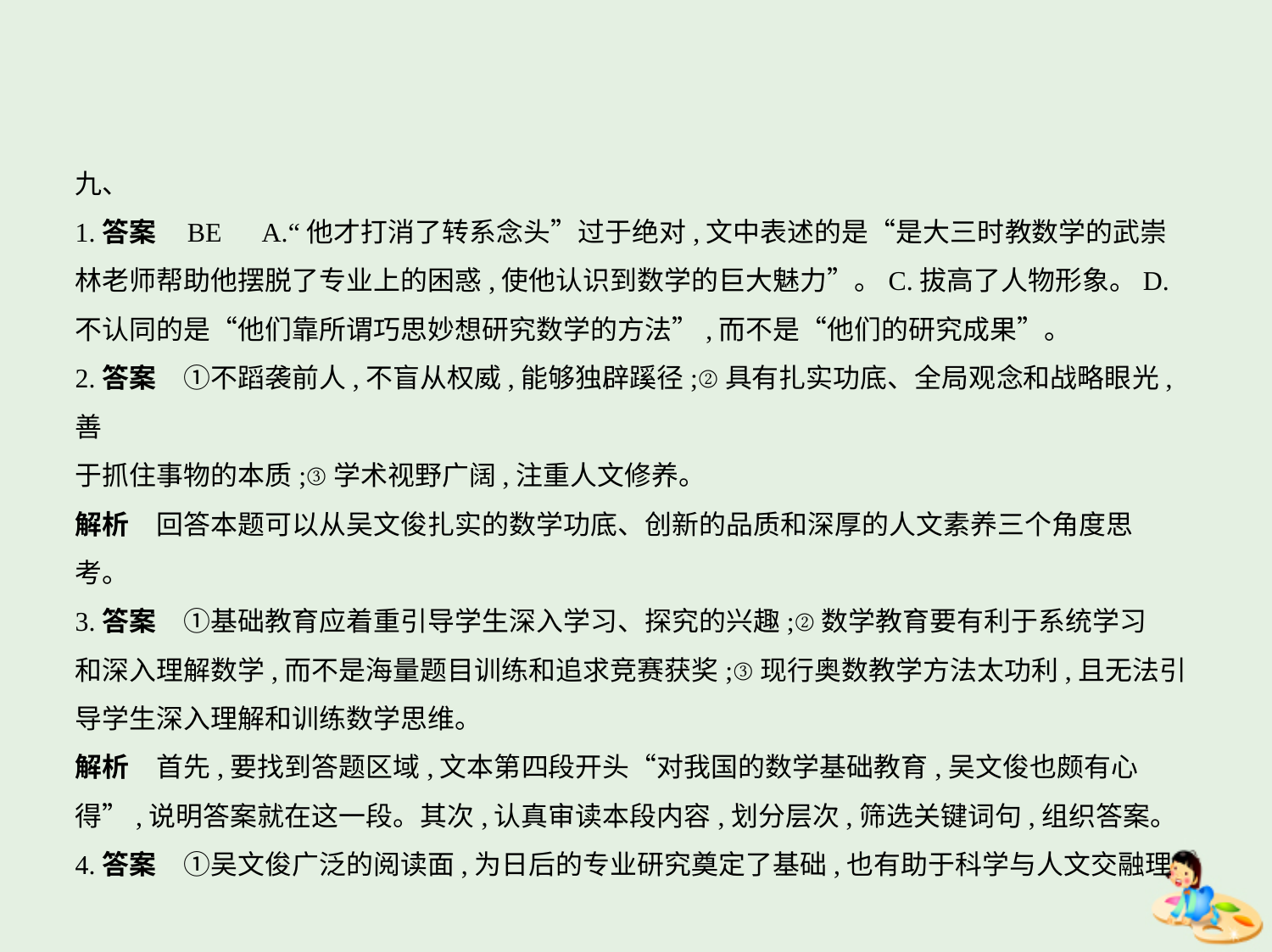

九、
1.答案    BE　A.“他才打消了转系念头”过于绝对,文中表述的是“是大三时教数学的武崇
林老师帮助他摆脱了专业上的困惑,使他认识到数学的巨大魅力”。C.拔高了人物形象。D.
不认同的是“他们靠所谓巧思妙想研究数学的方法”,而不是“他们的研究成果”。
2.答案　①不蹈袭前人,不盲从权威,能够独辟蹊径;②具有扎实功底、全局观念和战略眼光,善
于抓住事物的本质;③学术视野广阔,注重人文修养。
解析　回答本题可以从吴文俊扎实的数学功底、创新的品质和深厚的人文素养三个角度思
考。
3.答案　①基础教育应着重引导学生深入学习、探究的兴趣;②数学教育要有利于系统学习
和深入理解数学,而不是海量题目训练和追求竞赛获奖;③现行奥数教学方法太功利,且无法引
导学生深入理解和训练数学思维。
解析　首先,要找到答题区域,文本第四段开头“对我国的数学基础教育,吴文俊也颇有心
得”,说明答案就在这一段。其次,认真审读本段内容,划分层次,筛选关键词句,组织答案。
4.答案　①吴文俊广泛的阅读面,为日后的专业研究奠定了基础,也有助于科学与人文交融理